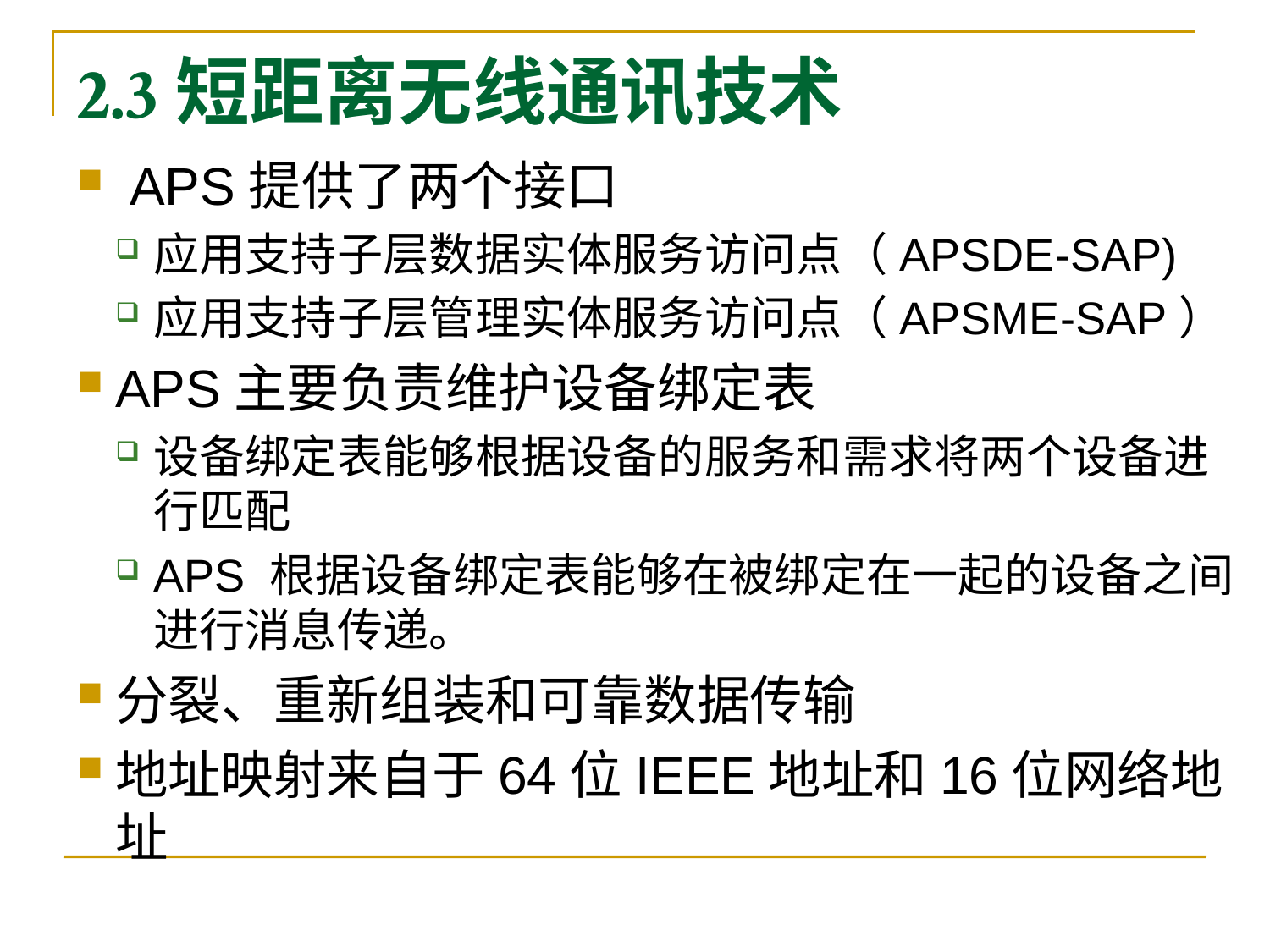

# 2.3短距离无线通讯技术
 APS提供了两个接口
应用支持子层数据实体服务访问点（APSDE-SAP)
应用支持子层管理实体服务访问点（APSME-SAP）
APS主要负责维护设备绑定表
设备绑定表能够根据设备的服务和需求将两个设备进行匹配
APS 根据设备绑定表能够在被绑定在一起的设备之间进行消息传递。
分裂、重新组装和可靠数据传输
地址映射来自于64位IEEE地址和16位网络地址